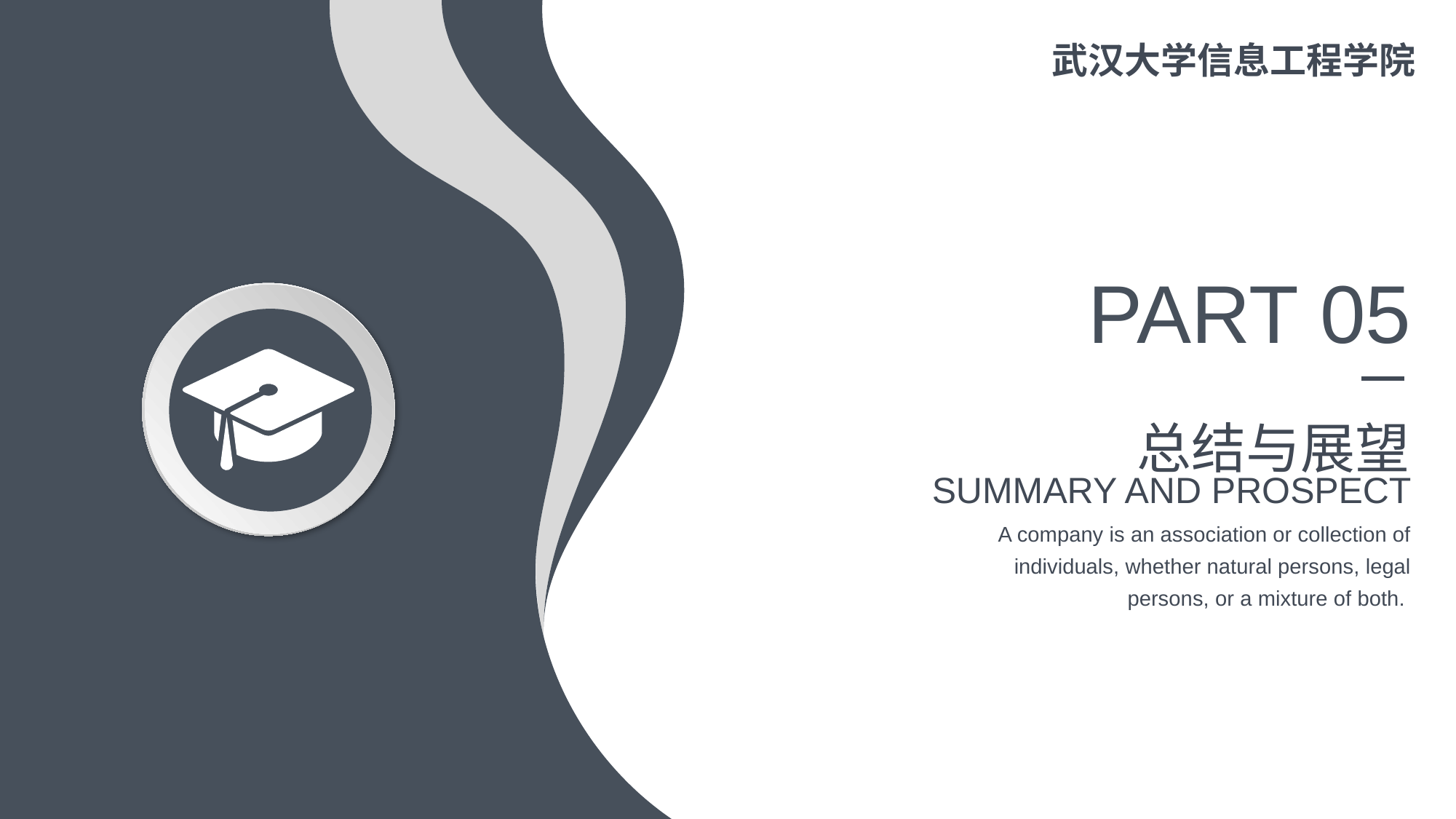

武汉大学信息工程学院

PART 05

总结与展望
SUMMARY AND PROSPECT
A company is an association or collection of individuals, whether natural persons, legal persons, or a mixture of both.